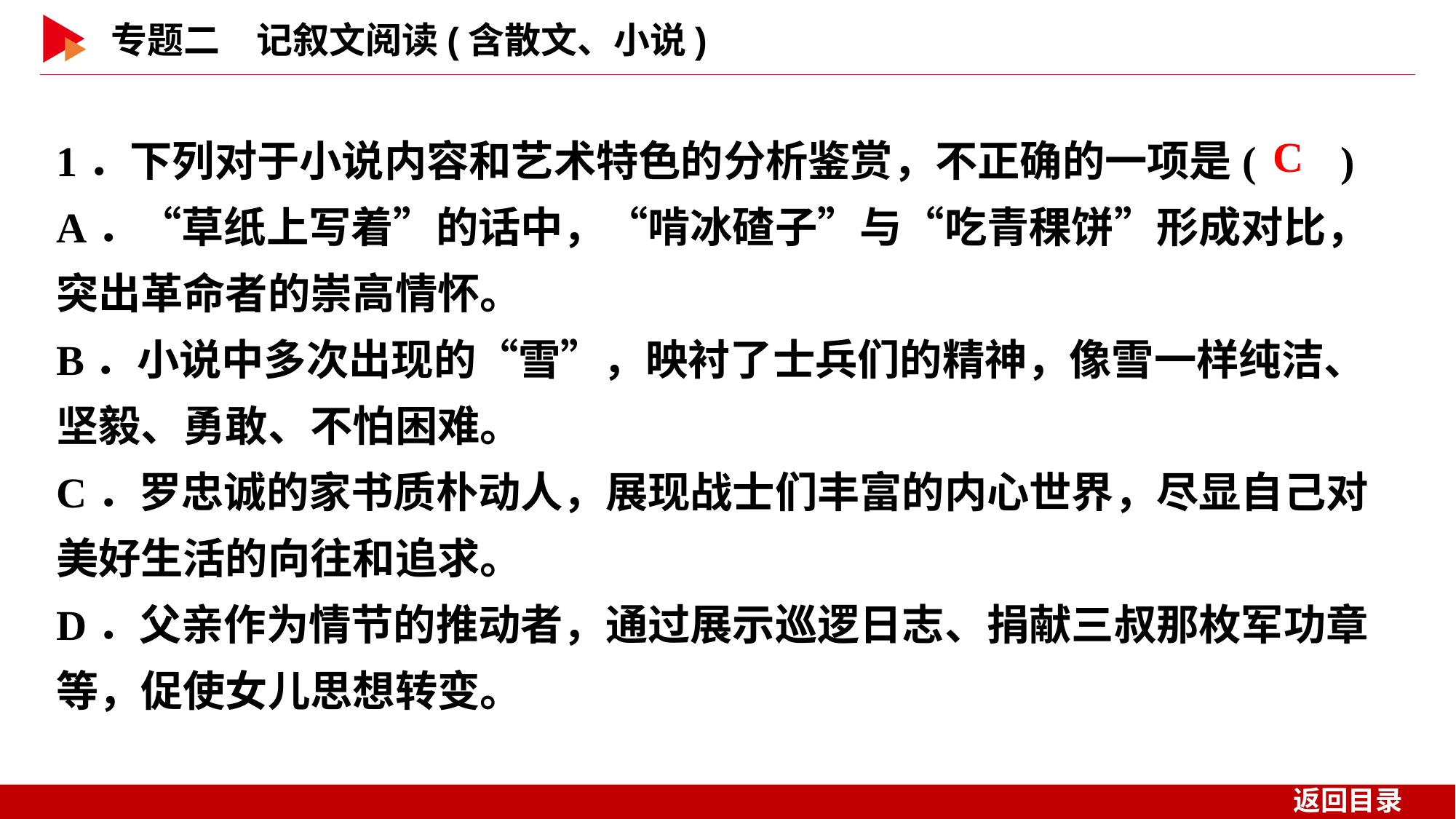

1．下列对于小说内容和艺术特色的分析鉴赏，不正确的一项是(        )
A．“草纸上写着”的话中，“啃冰碴子”与“吃青稞饼”形成对比，突出革命者的崇高情怀。
B．小说中多次出现的“雪”，映衬了士兵们的精神，像雪一样纯洁、坚毅、勇敢、不怕困难。
C．罗忠诚的家书质朴动人，展现战士们丰富的内心世界，尽显自己对美好生活的向往和追求。
D．父亲作为情节的推动者，通过展示巡逻日志、捐献三叔那枚军功章等，促使女儿思想转变。
   C